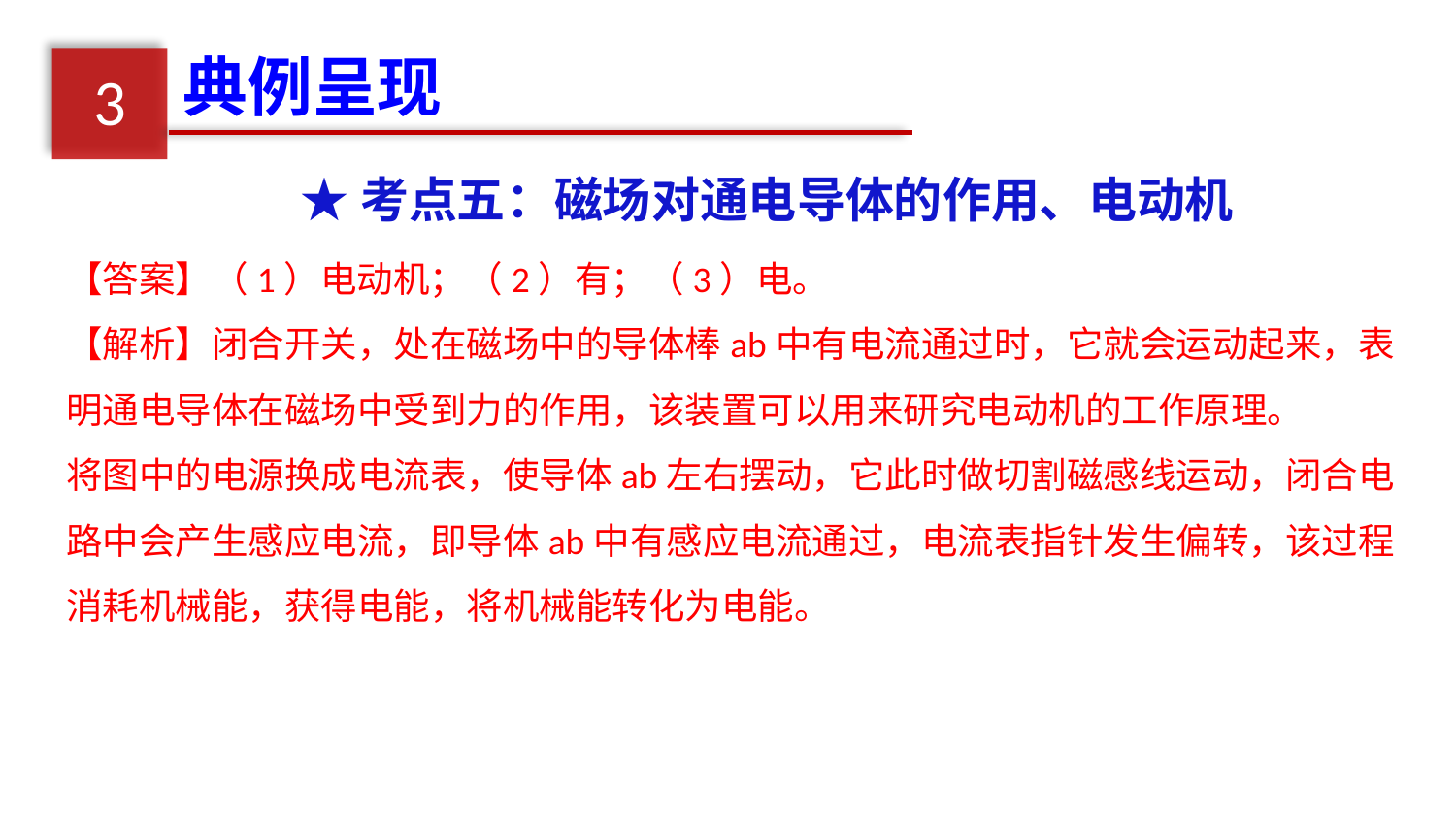

典例呈现

3
★考点五：磁场对通电导体的作用、电动机
【答案】（1）电动机；（2）有；（3）电。
【解析】闭合开关，处在磁场中的导体棒ab中有电流通过时，它就会运动起来，表明通电导体在磁场中受到力的作用，该装置可以用来研究电动机的工作原理。
将图中的电源换成电流表，使导体ab左右摆动，它此时做切割磁感线运动，闭合电路中会产生感应电流，即导体ab中有感应电流通过，电流表指针发生偏转，该过程消耗机械能，获得电能，将机械能转化为电能。